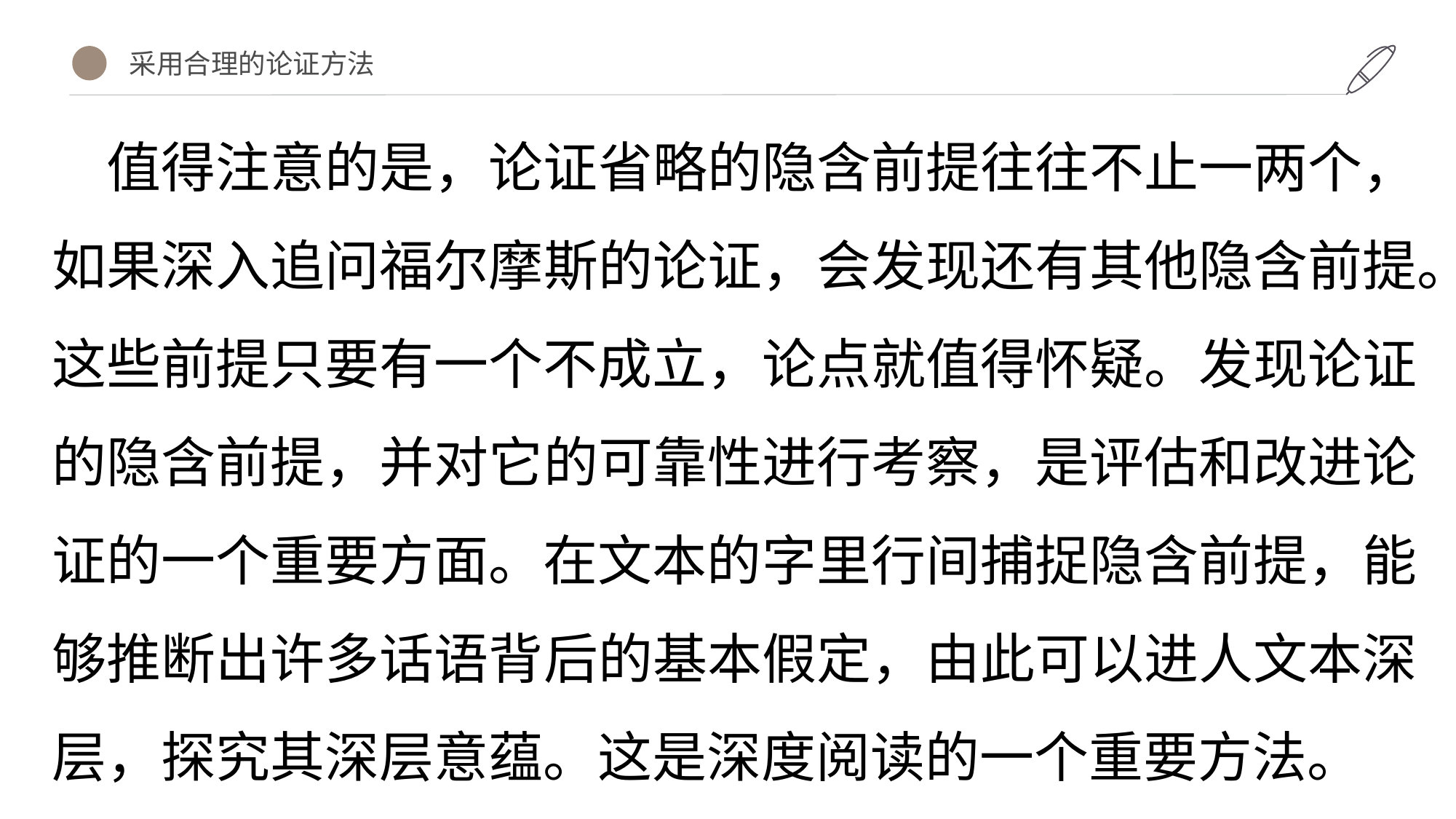

采用合理的论证方法

值得注意的是，论证省略的隐含前提往往不止一两个， 如果深入追问福尔摩斯的论证，会发现还有其他隐含前提。这些前提只要有一个不成立，论点就值得怀疑。发现论证的隐含前提，并对它的可靠性进行考察，是评估和改进论证的一个重要方面。在文本的字里行间捕捉隐含前提，能够推断出许多话语背后的基本假定，由此可以进人文本深层，探究其深层意蕴。这是深度阅读的一个重要方法。